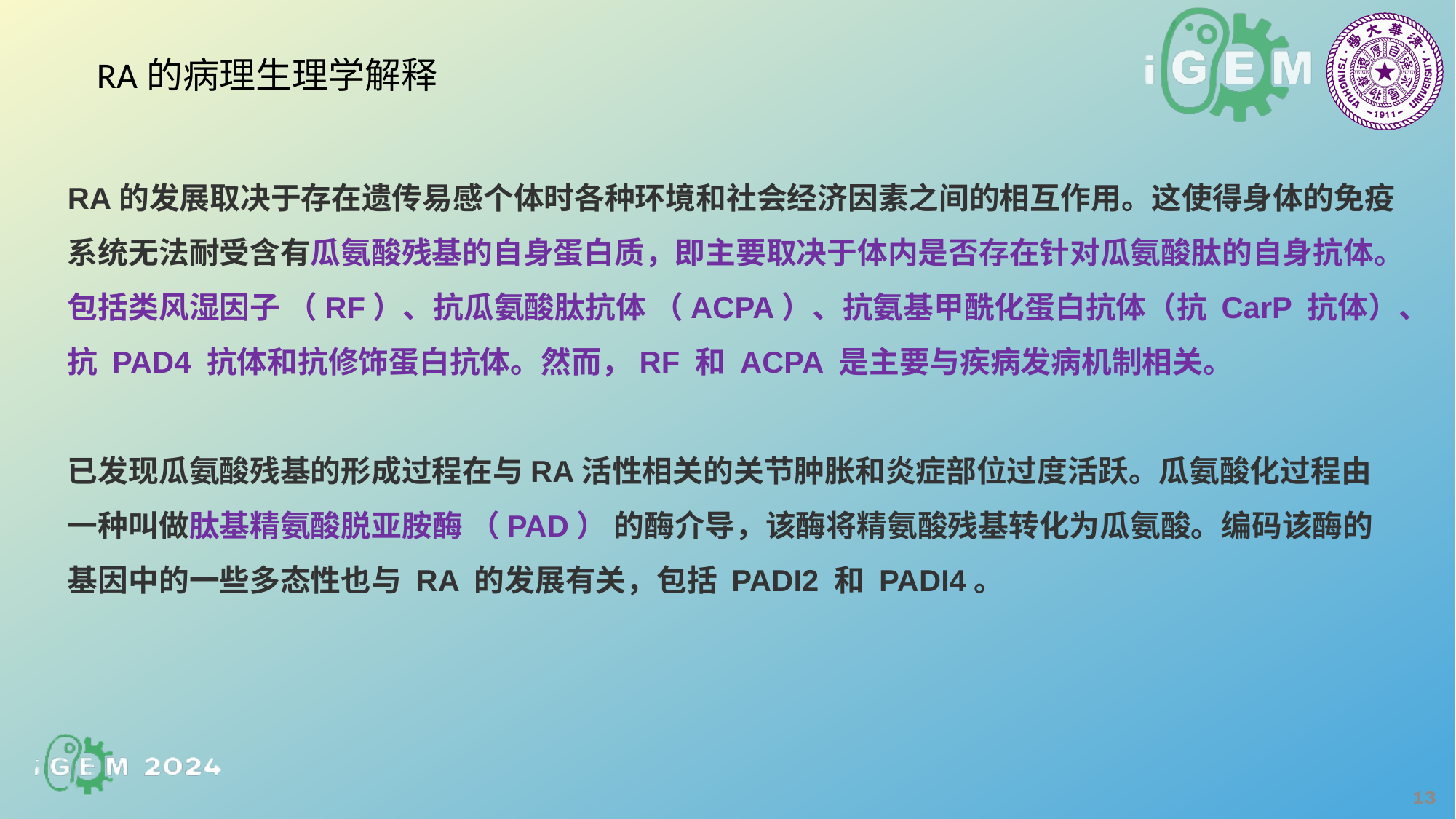

RA的病理生理学解释
RA的发展取决于存在遗传易感个体时各种环境和社会经济因素之间的相互作用。这使得身体的免疫系统无法耐受含有瓜氨酸残基的自身蛋白质，即主要取决于体内是否存在针对瓜氨酸肽的自身抗体。包括类风湿因子 （RF）、抗瓜氨酸肽抗体 （ACPA）、抗氨基甲酰化蛋白抗体（抗 CarP 抗体）、抗 PAD4 抗体和抗修饰蛋白抗体。然而，RF 和 ACPA 是主要与疾病发病机制相关。

已发现瓜氨酸残基的形成过程在与RA活性相关的关节肿胀和炎症部位过度活跃。瓜氨酸化过程由一种叫做肽基精氨酸脱亚胺酶 （PAD） 的酶介导，该酶将精氨酸残基转化为瓜氨酸。编码该酶的基因中的一些多态性也与 RA 的发展有关，包括 PADI2 和 PADI4。

13